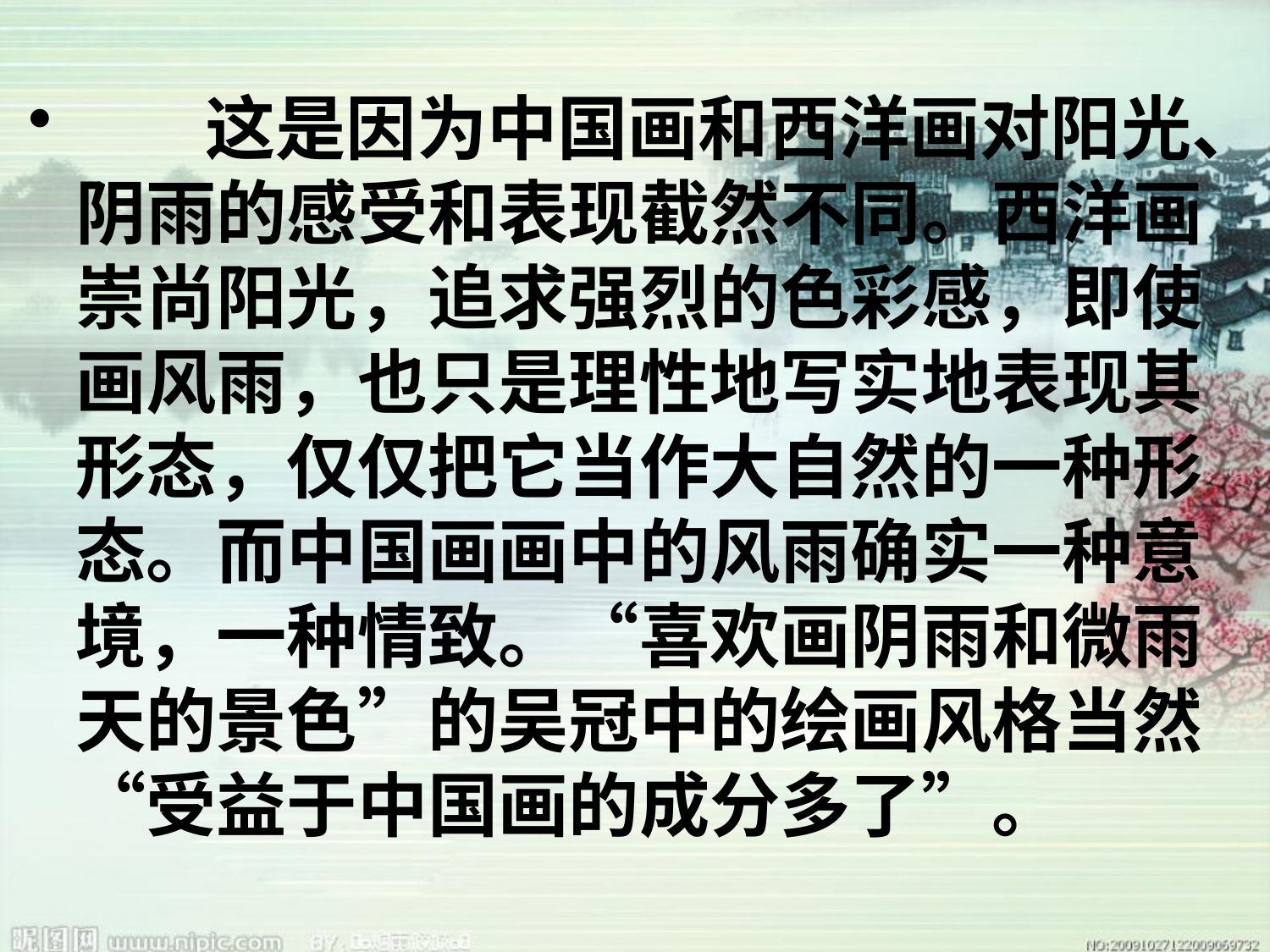

#
       这是因为中国画和西洋画对阳光、阴雨的感受和表现截然不同。西洋画崇尚阳光，追求强烈的色彩感，即使画风雨，也只是理性地写实地表现其形态，仅仅把它当作大自然的一种形态。而中国画画中的风雨确实一种意境，一种情致。“喜欢画阴雨和微雨天的景色”的吴冠中的绘画风格当然“受益于中国画的成分多了”。